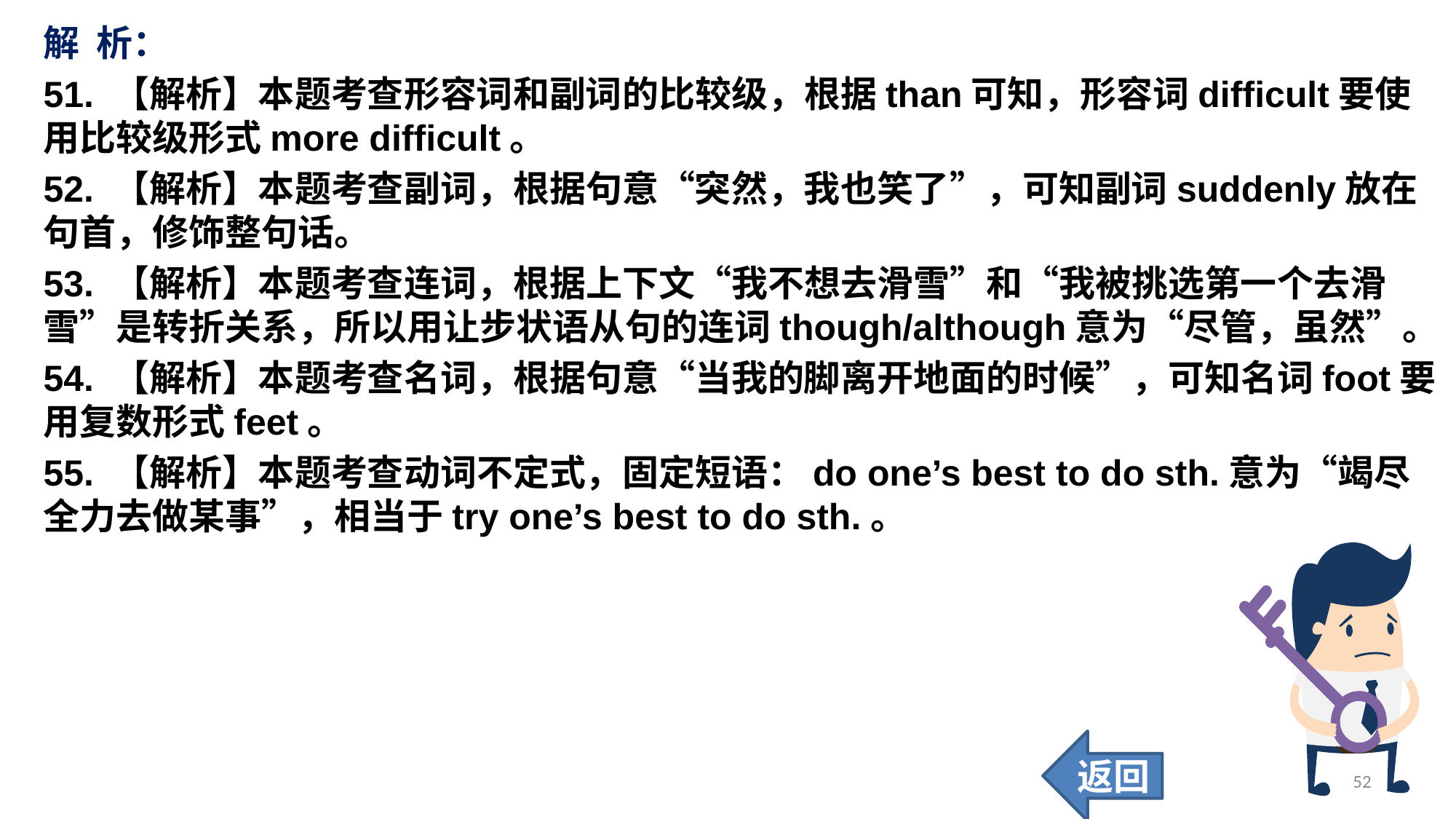

解  析：
51. 【解析】本题考查形容词和副词的比较级，根据than可知，形容词difficult要使用比较级形式more difficult。
52. 【解析】本题考查副词，根据句意“突然，我也笑了”，可知副词suddenly放在句首，修饰整句话。
53. 【解析】本题考查连词，根据上下文“我不想去滑雪”和“我被挑选第一个去滑雪”是转折关系，所以用让步状语从句的连词though/although意为“尽管，虽然”。
54. 【解析】本题考查名词，根据句意“当我的脚离开地面的时候”，可知名词foot要用复数形式feet。
55. 【解析】本题考查动词不定式，固定短语：do one’s best to do sth.意为“竭尽全力去做某事”，相当于try one’s best to do sth.。

返回
52